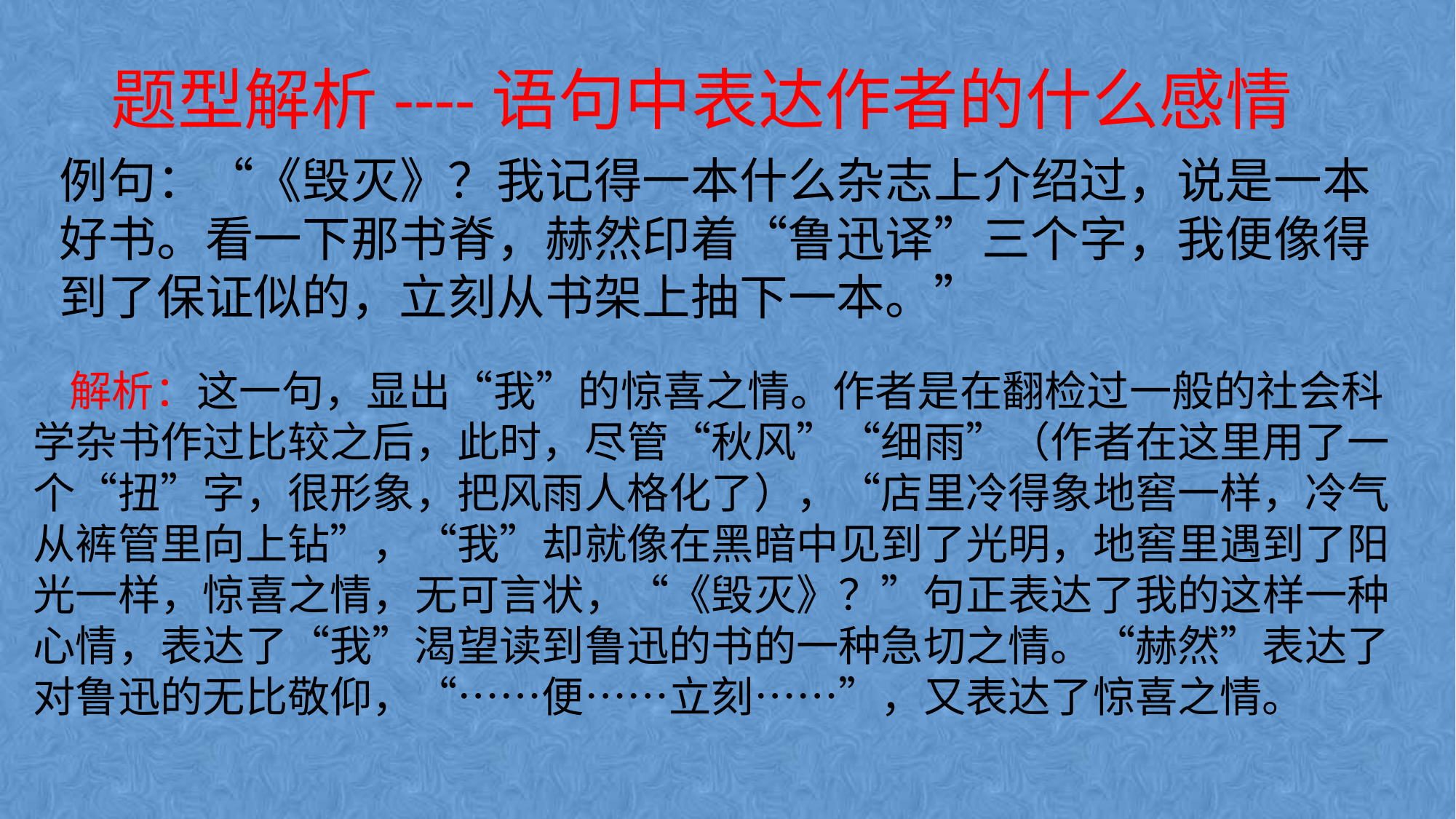

# 题型解析----语句中表达作者的什么感情
例句：“《毁灭》？我记得一本什么杂志上介绍过，说是一本好书。看一下那书脊，赫然印着“鲁迅译”三个字，我便像得到了保证似的，立刻从书架上抽下一本。”
解析：这一句，显出“我”的惊喜之情。作者是在翻检过一般的社会科学杂书作过比较之后，此时，尽管“秋风”“细雨”（作者在这里用了一个“扭”字，很形象，把风雨人格化了），“店里冷得象地窖一样，冷气从裤管里向上钻”，“我”却就像在黑暗中见到了光明，地窖里遇到了阳光一样，惊喜之情，无可言状，“《毁灭》？”句正表达了我的这样一种心情，表达了“我”渴望读到鲁迅的书的一种急切之情。“赫然”表达了对鲁迅的无比敬仰，“……便……立刻……”，又表达了惊喜之情。